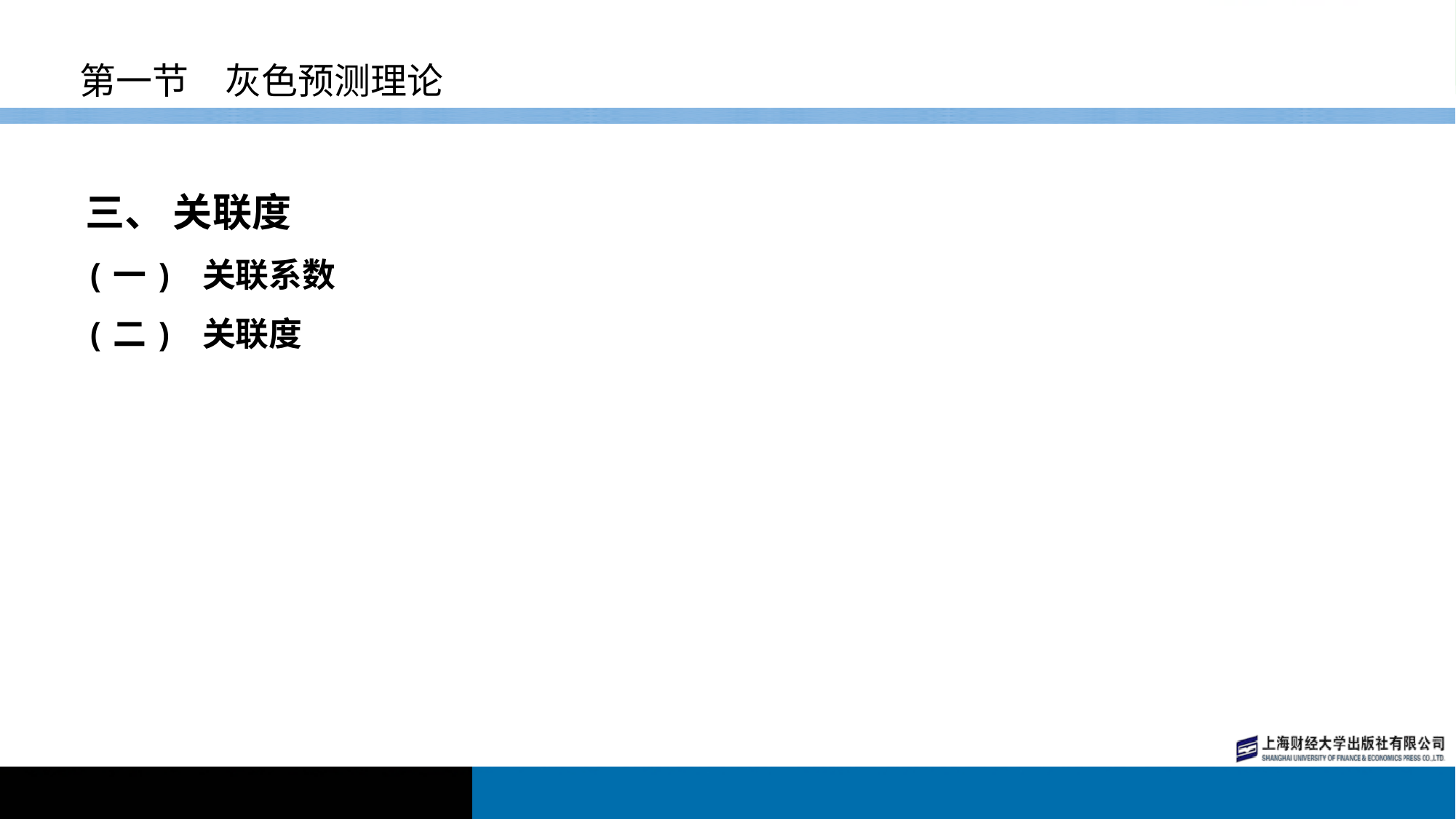

# 第一节　灰色预测理论
三、 关联度
(一) 关联系数
(二) 关联度
5